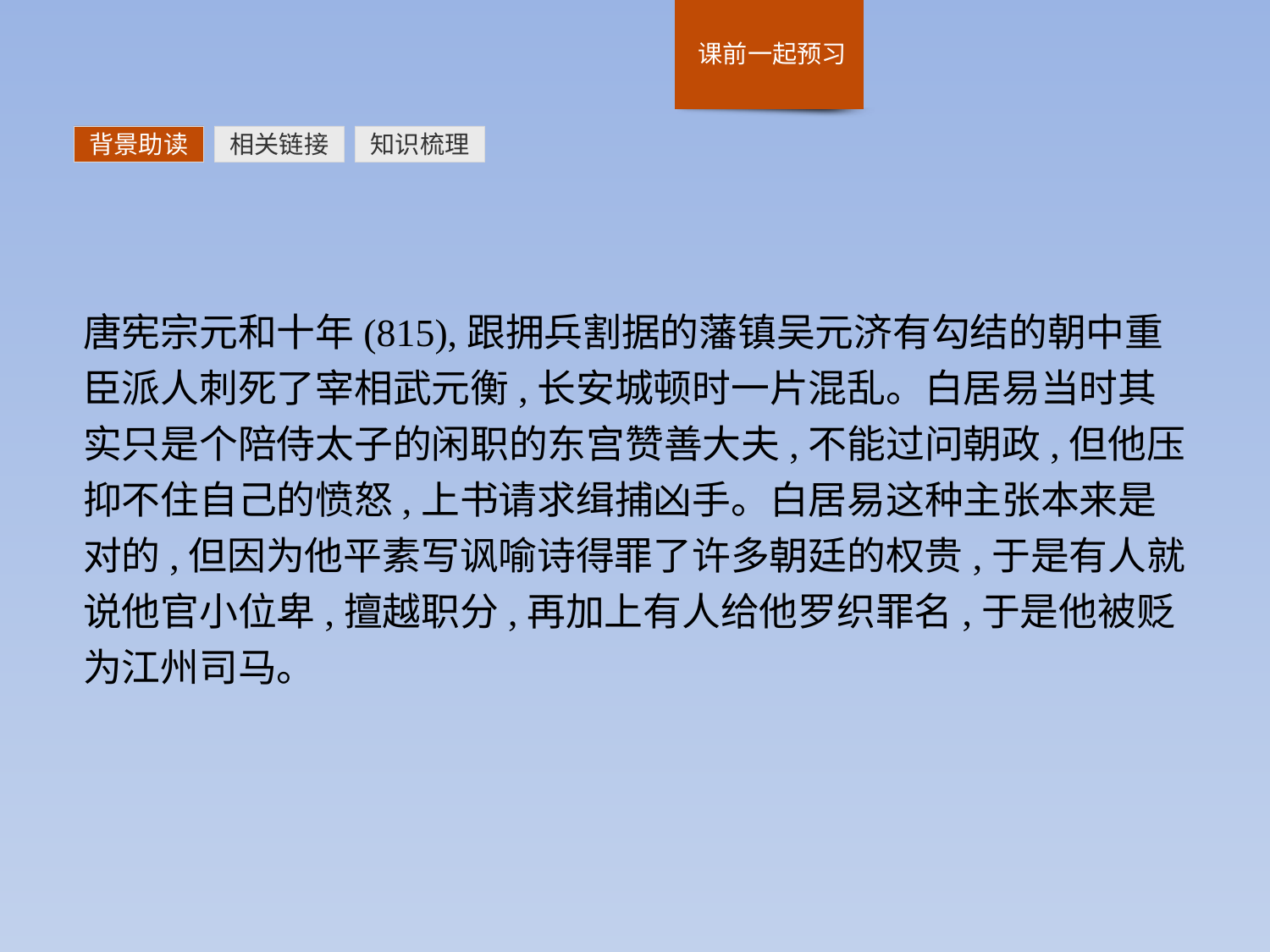

背景助读
相关链接
知识梳理
唐宪宗元和十年(815),跟拥兵割据的藩镇吴元济有勾结的朝中重臣派人刺死了宰相武元衡,长安城顿时一片混乱。白居易当时其实只是个陪侍太子的闲职的东宫赞善大夫,不能过问朝政,但他压抑不住自己的愤怒,上书请求缉捕凶手。白居易这种主张本来是对的,但因为他平素写讽喻诗得罪了许多朝廷的权贵,于是有人就说他官小位卑,擅越职分,再加上有人给他罗织罪名,于是他被贬为江州司马。